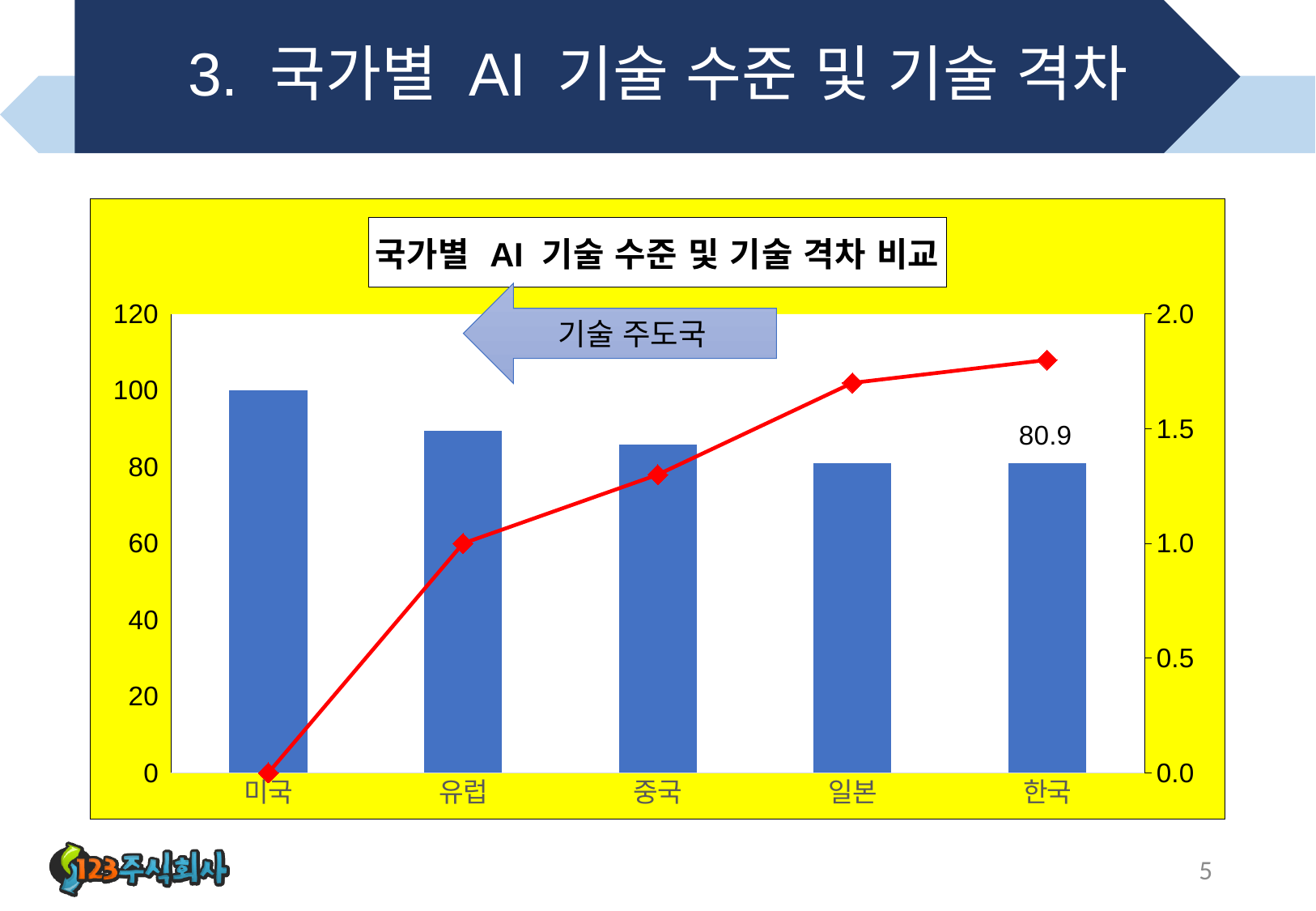

# 3. 국가별 AI 기술 수준 및 기술 격차

### Chart: 국가별 AI 기술 수준 및 기술 격차 비교

| Category | 기술 수준 | 기술 격차(년) |
|---|---|---|
| 미국 | 100.0 | 0.0 |
| 유럽 | 89.5 | 1.0 |
| 중국 | 85.8 | 1.3 |
| 일본 | 81.0 | 1.7 |
| 한국 | 80.9 | 1.8 |
기술 주도국
5